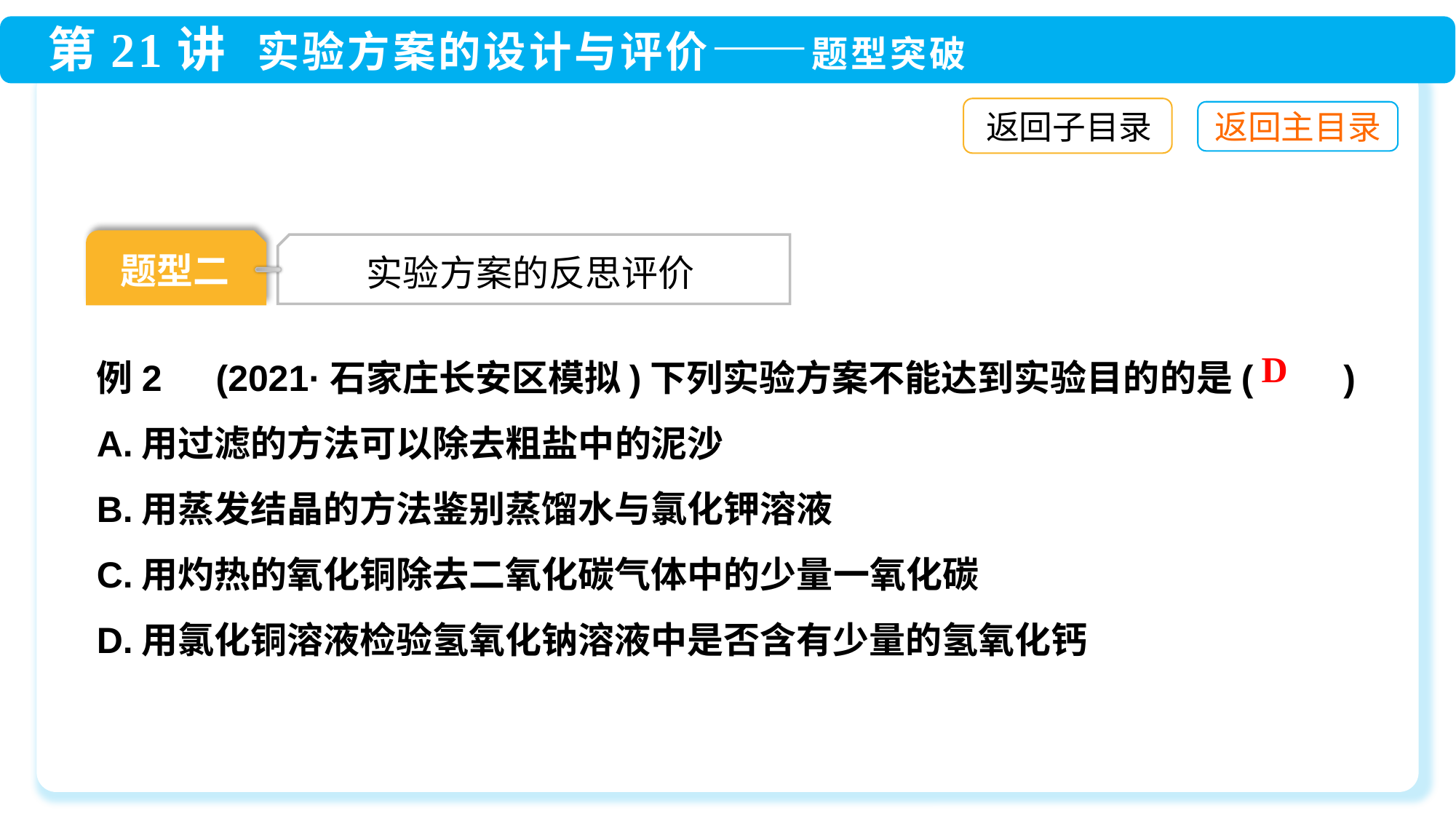

返回子目录
题型二
  实验方案的反思评价

例2　(2021·石家庄长安区模拟)下列实验方案不能达到实验目的的是(　　)
A.用过滤的方法可以除去粗盐中的泥沙
B.用蒸发结晶的方法鉴别蒸馏水与氯化钾溶液
C.用灼热的氧化铜除去二氧化碳气体中的少量一氧化碳
D.用氯化铜溶液检验氢氧化钠溶液中是否含有少量的氢氧化钙
D